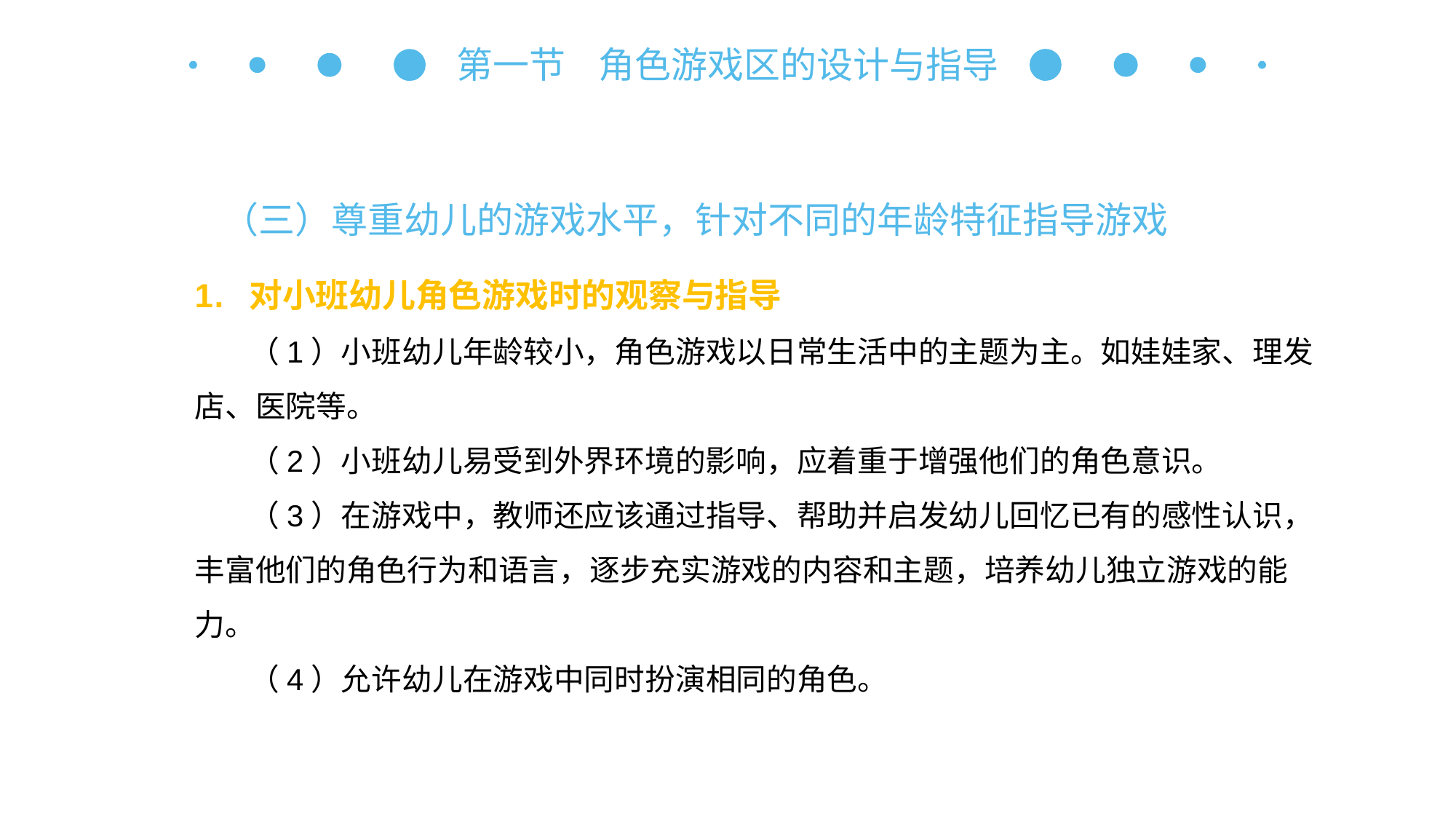

第一节    角色游戏区的设计与指导

（三）尊重幼儿的游戏水平，针对不同的年龄特征指导游戏
对小班幼儿角色游戏时的观察与指导
（1）小班幼儿年龄较小，角色游戏以日常生活中的主题为主。如娃娃家、理发店、医院等。
（2）小班幼儿易受到外界环境的影响，应着重于增强他们的角色意识。
（3）在游戏中，教师还应该通过指导、帮助并启发幼儿回忆已有的感性认识，丰富他们的角色行为和语言，逐步充实游戏的内容和主题，培养幼儿独立游戏的能力。
（4）允许幼儿在游戏中同时扮演相同的角色。